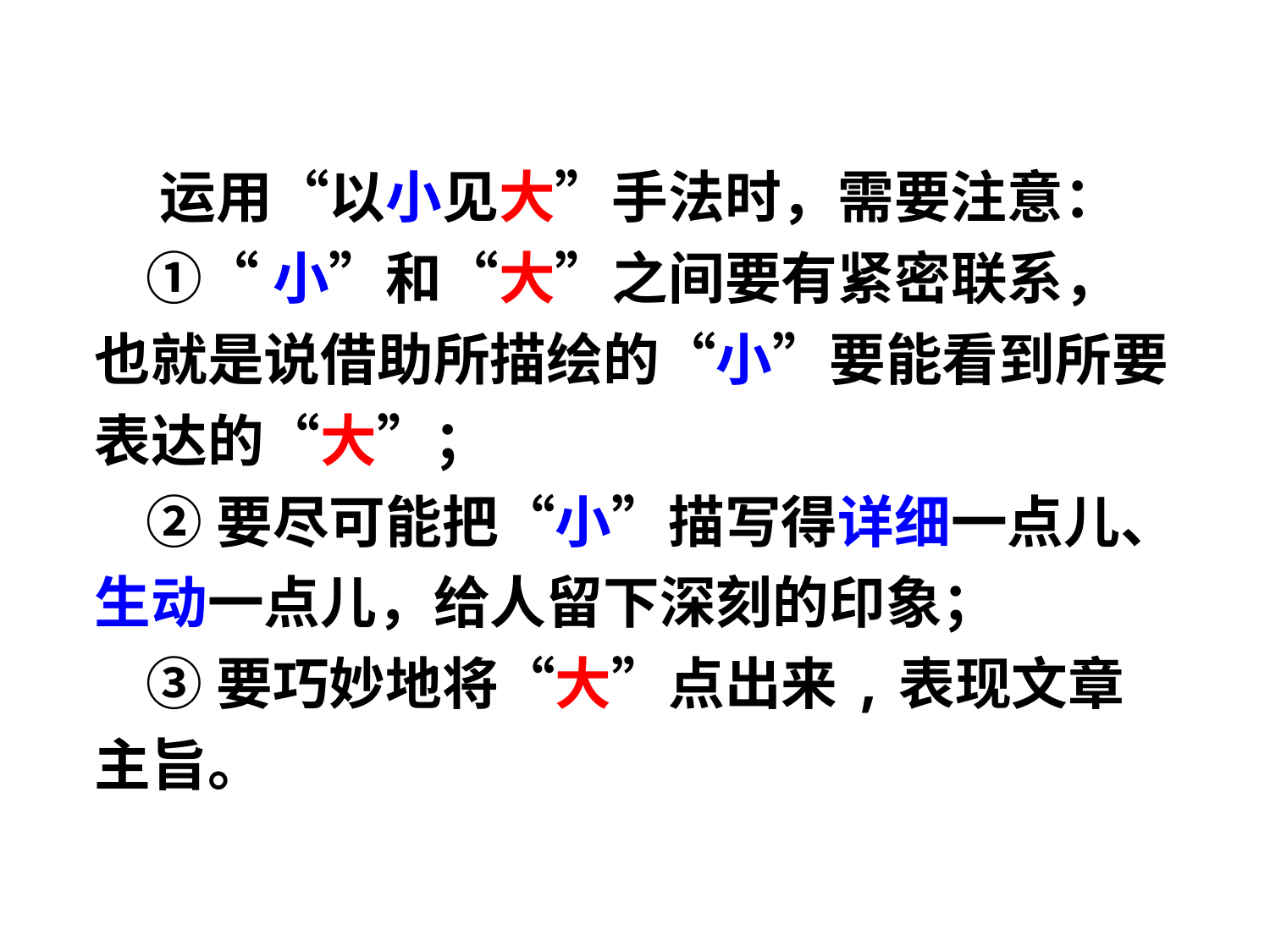

运用“以小见大”手法时，需要注意：
    ①“小”和“大”之间要有紧密联系，也就是说借助所描绘的“小”要能看到所要表达的“大”；
    ②要尽可能把“小”描写得详细一点儿、生动一点儿，给人留下深刻的印象；
    ③要巧妙地将“大”点出来,表现文章主旨。